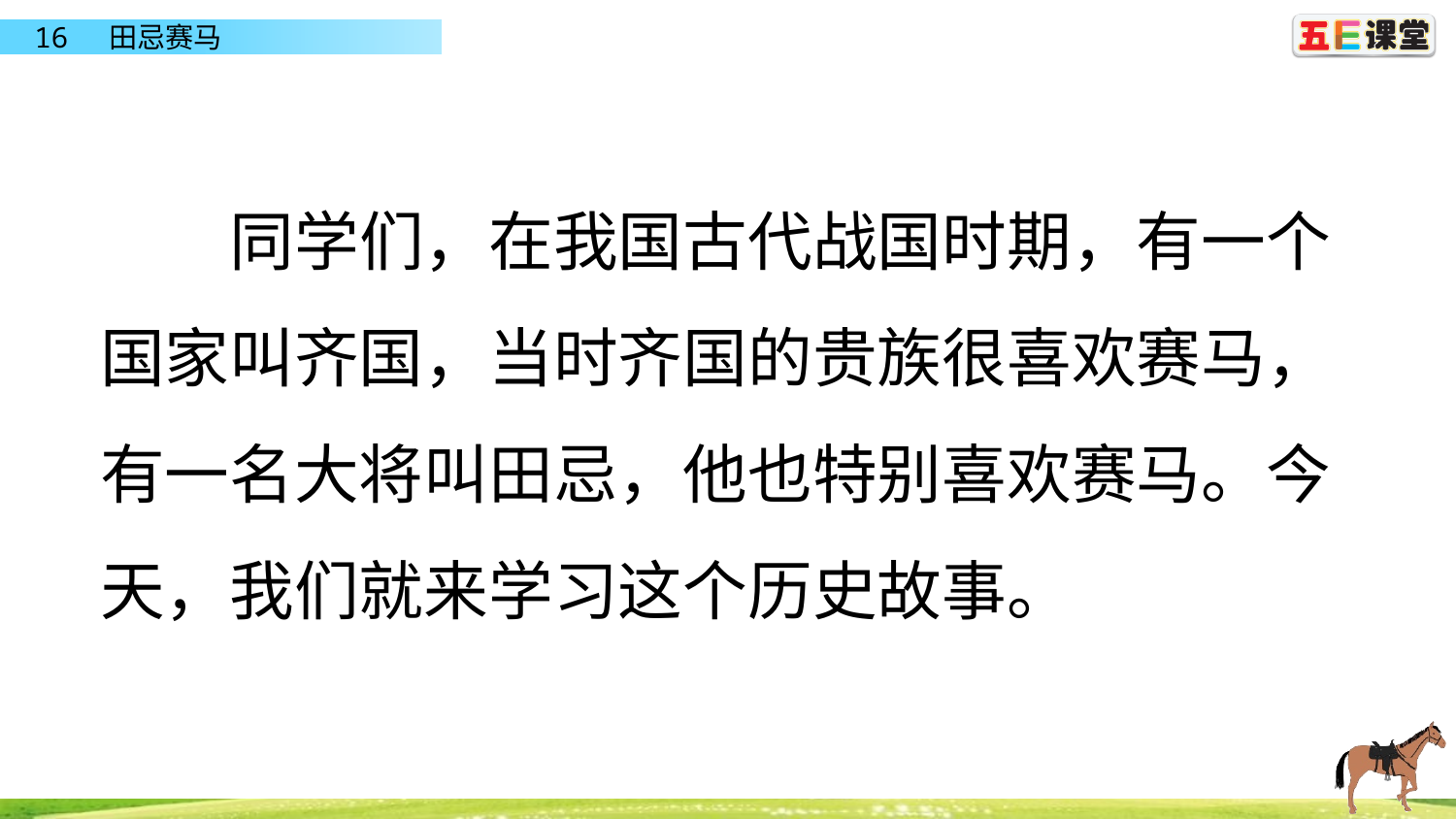

同学们，在我国古代战国时期，有一个国家叫齐国，当时齐国的贵族很喜欢赛马，有一名大将叫田忌，他也特别喜欢赛马。今天，我们就来学习这个历史故事。